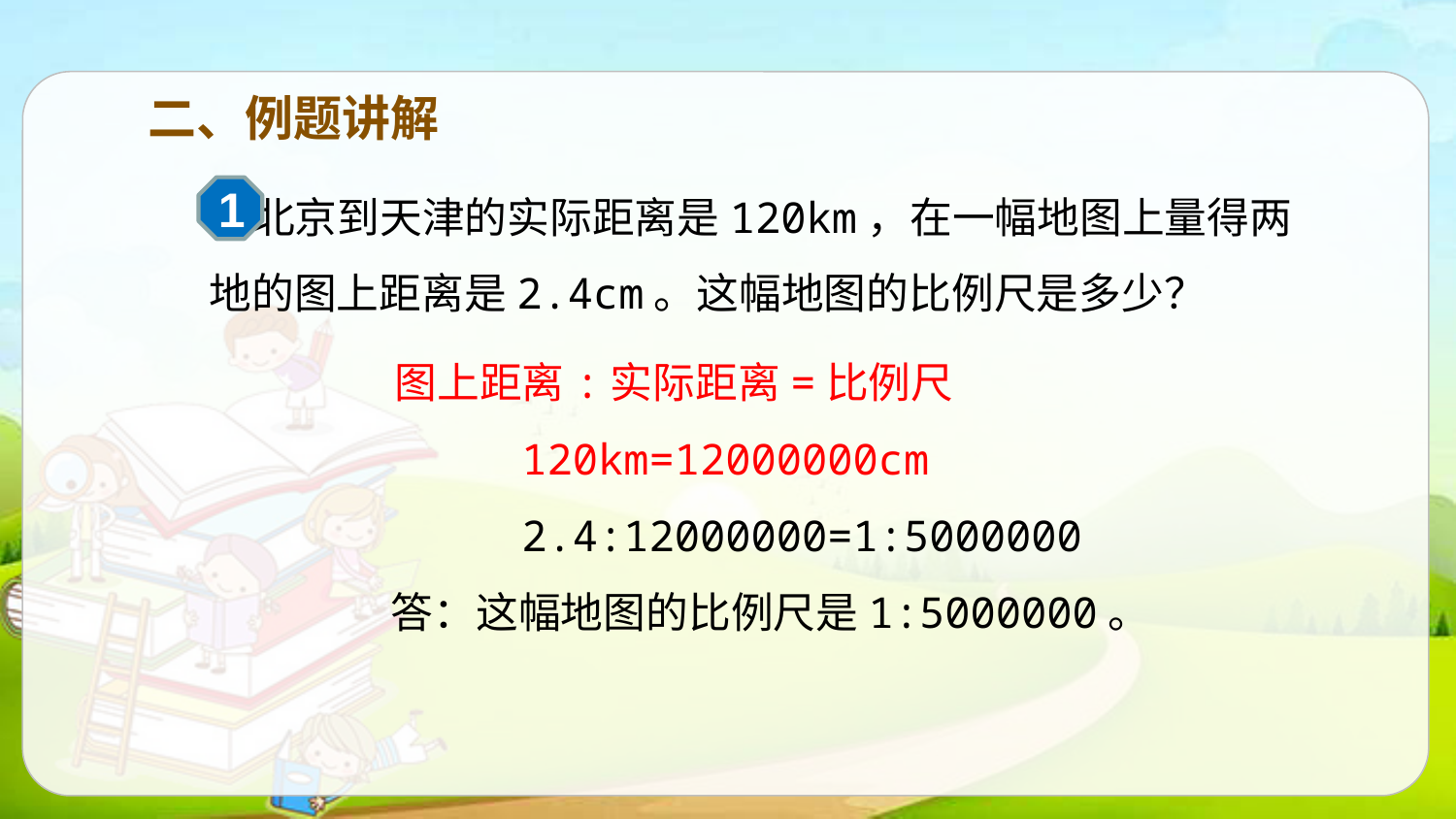

二、例题讲解
    北京到天津的实际距离是120km，在一幅地图上量得两地的图上距离是2.4cm。这幅地图的比例尺是多少？
1
     图上距离:实际距离=比例尺
       120km=12000000cm
       2.4:12000000=1:5000000
    答：这幅地图的比例尺是1:5000000。